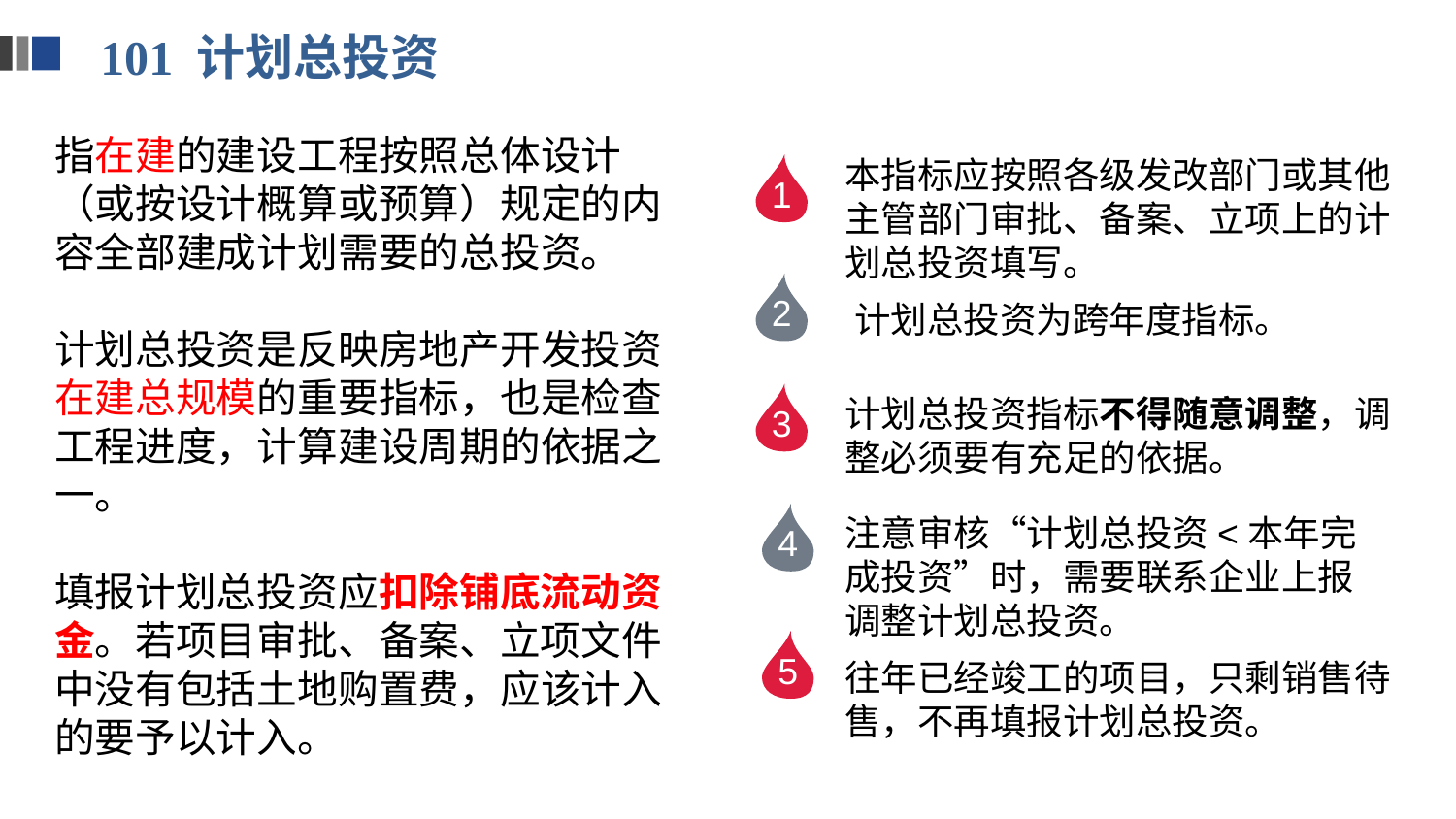

101 计划总投资

指在建的建设工程按照总体设计（或按设计概算或预算）规定的内容全部建成计划需要的总投资。

计划总投资是反映房地产开发投资在建总规模的重要指标，也是检查工程进度，计算建设周期的依据之一。

填报计划总投资应扣除铺底流动资金。若项目审批、备案、立项文件中没有包括土地购置费，应该计入的要予以计入。
本指标应按照各级发改部门或其他主管部门审批、备案、立项上的计划总投资填写。
1
2
计划总投资为跨年度指标。
3
计划总投资指标不得随意调整，调整必须要有充足的依据。
注意审核“计划总投资<本年完成投资”时，需要联系企业上报调整计划总投资。
4
5
往年已经竣工的项目，只剩销售待售，不再填报计划总投资。